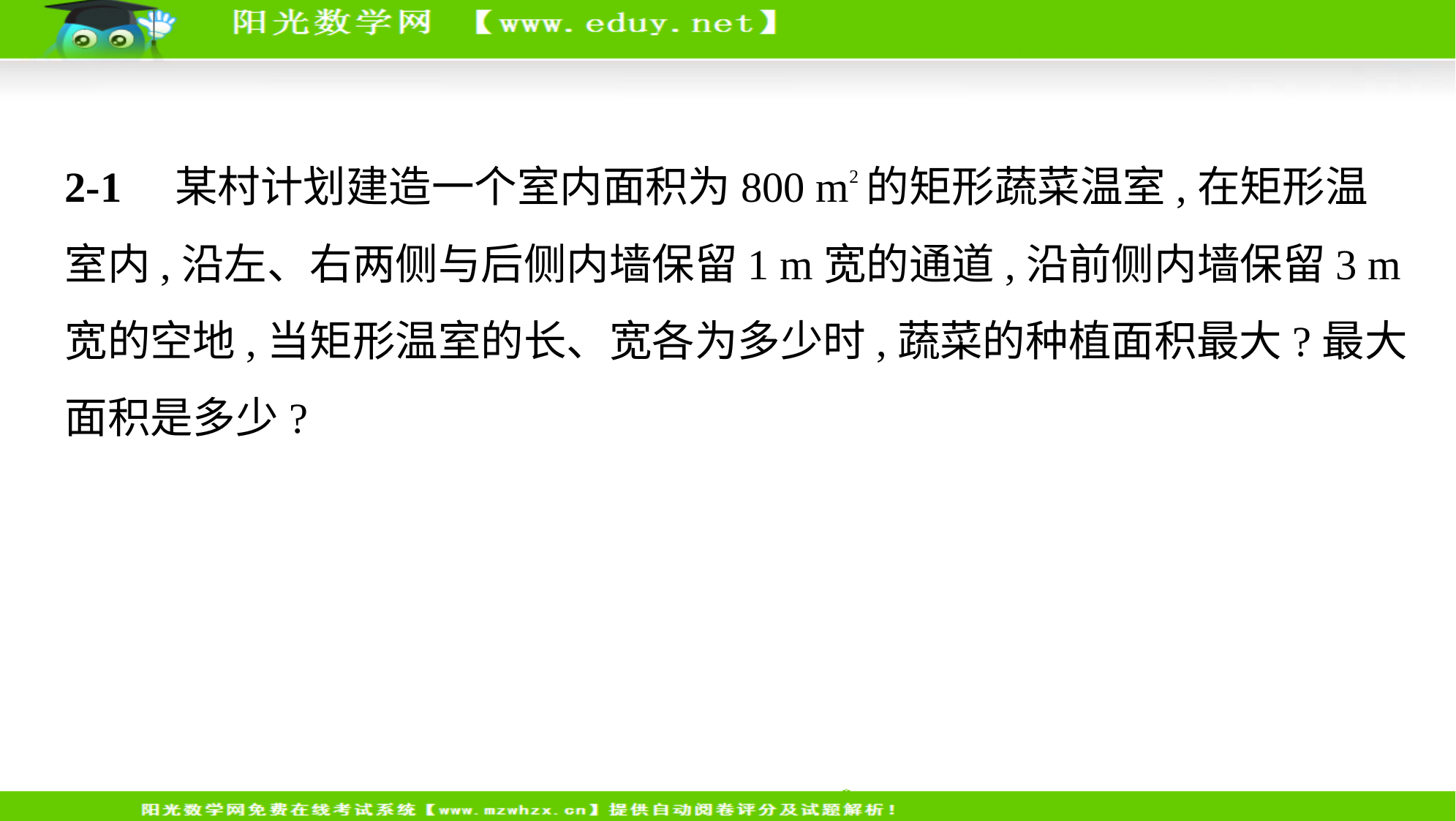

2-1　某村计划建造一个室内面积为800 m2的矩形蔬菜温室,在矩形温
室内,沿左、右两侧与后侧内墙保留1 m宽的通道,沿前侧内墙保留3 m
宽的空地,当矩形温室的长、宽各为多少时,蔬菜的种植面积最大?最大
面积是多少?